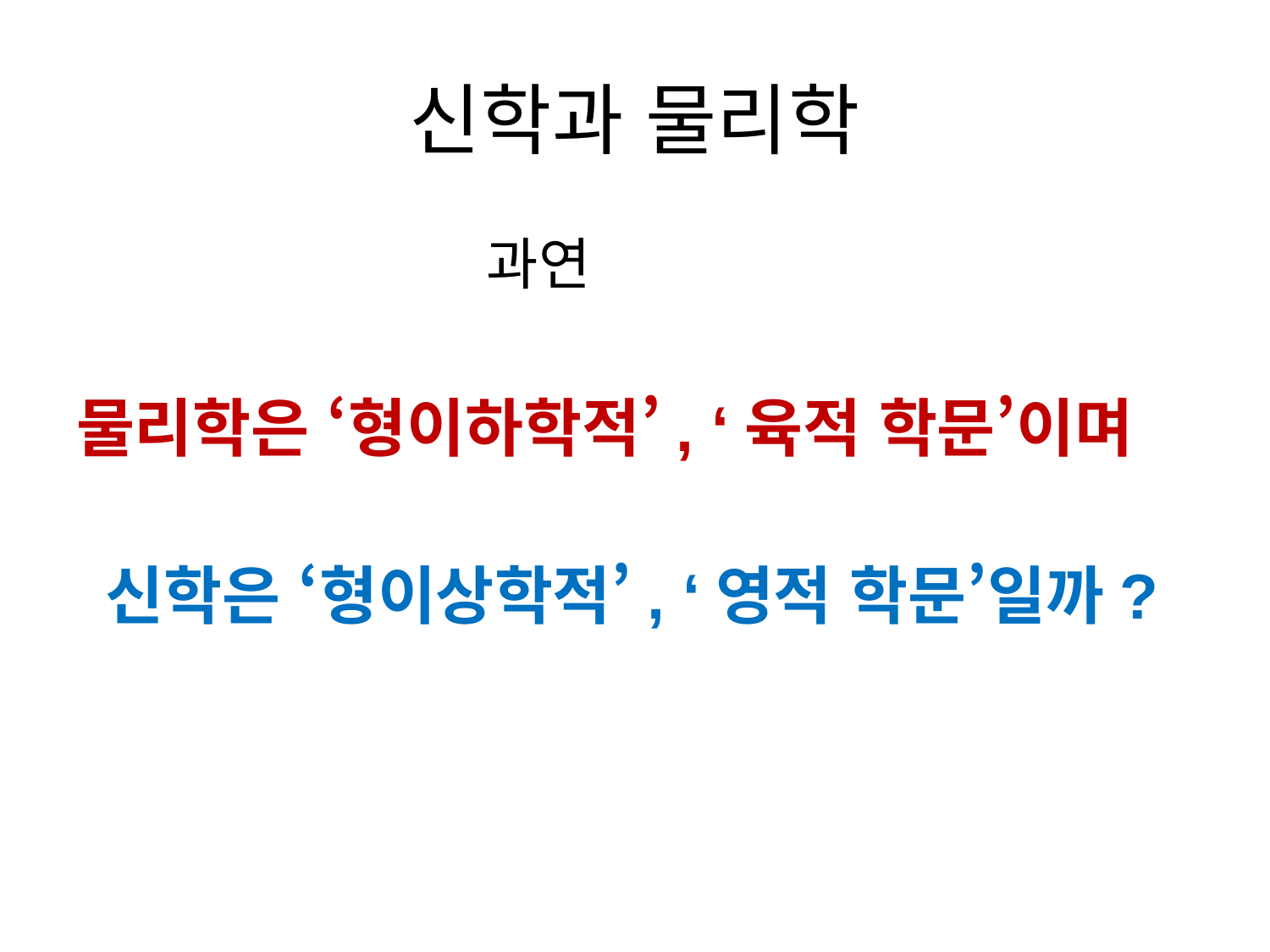

# 신학과 물리학
                         과연

물리학은 ‘형이하학적’, ‘육적 학문’이며

 신학은 ‘형이상학적’, ‘영적 학문’일까?